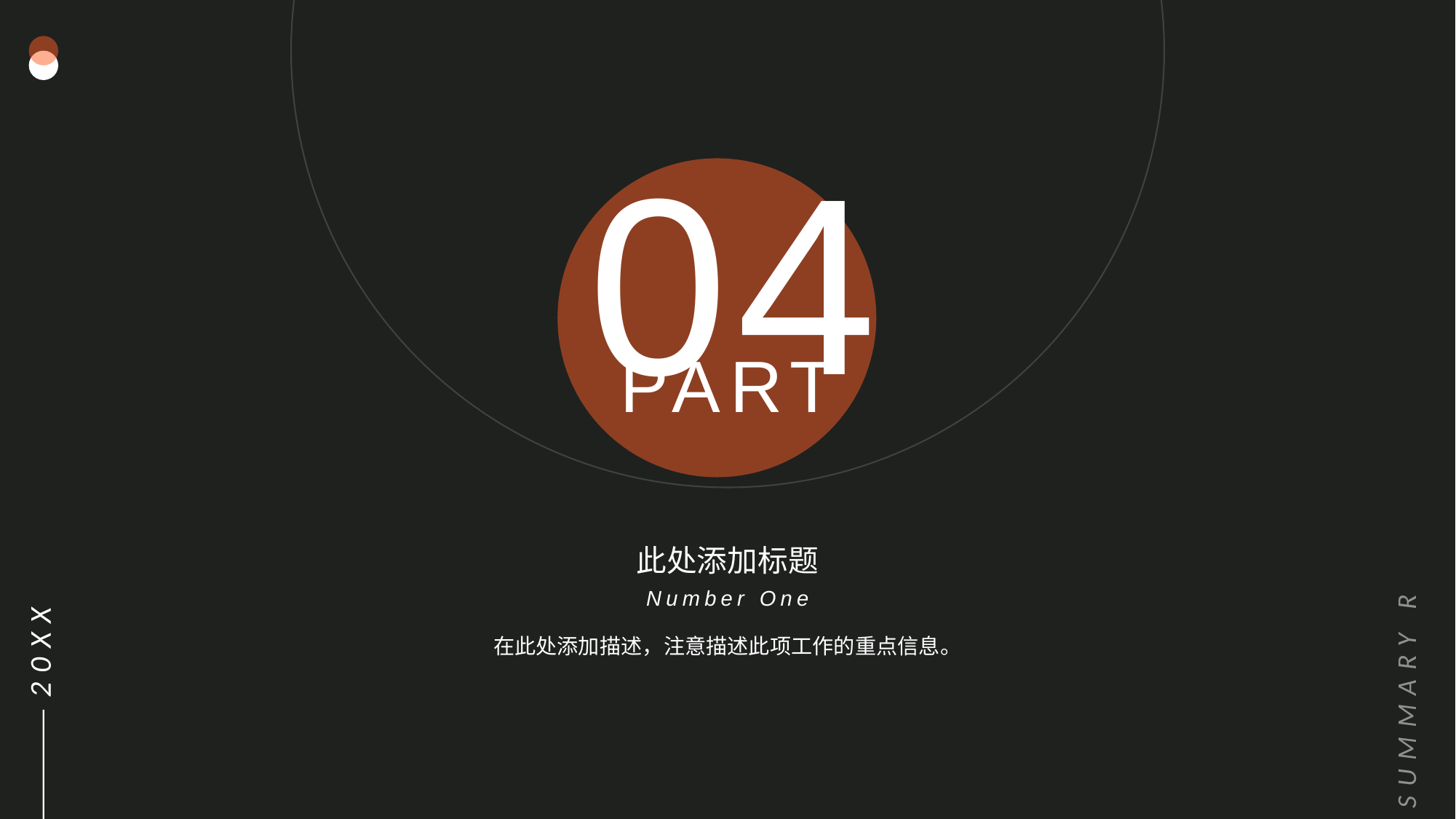

SUMMARY REPORT

04

PART
此处添加标题
Number One
20XX
在此处添加描述，注意描述此项工作的重点信息。